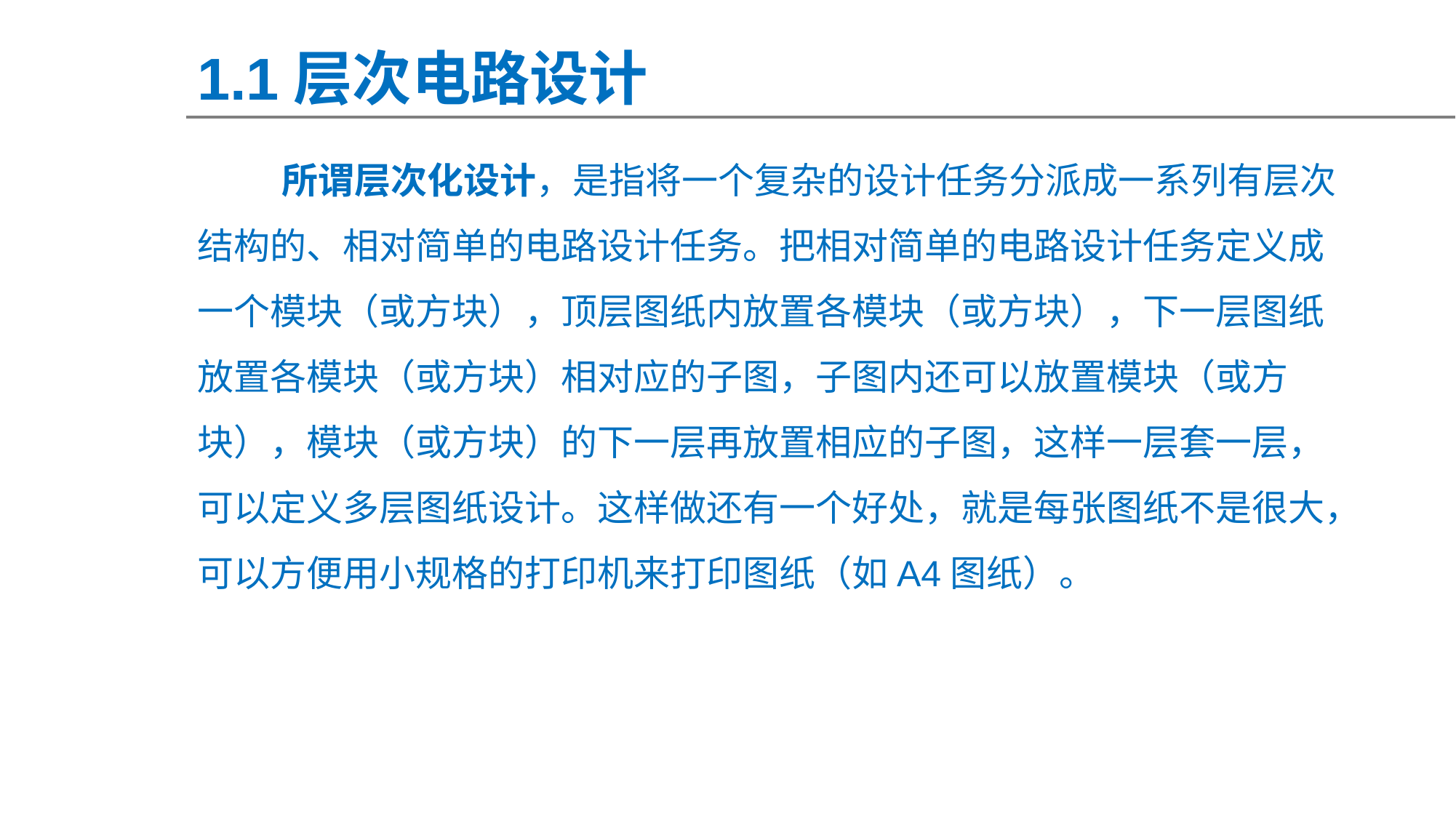

1.1层次电路设计
所谓层次化设计，是指将一个复杂的设计任务分派成一系列有层次结构的、相对简单的电路设计任务。把相对简单的电路设计任务定义成一个模块（或方块），顶层图纸内放置各模块（或方块），下一层图纸放置各模块（或方块）相对应的子图，子图内还可以放置模块（或方块），模块（或方块）的下一层再放置相应的子图，这样一层套一层，可以定义多层图纸设计。这样做还有一个好处，就是每张图纸不是很大，可以方便用小规格的打印机来打印图纸（如A4图纸）。